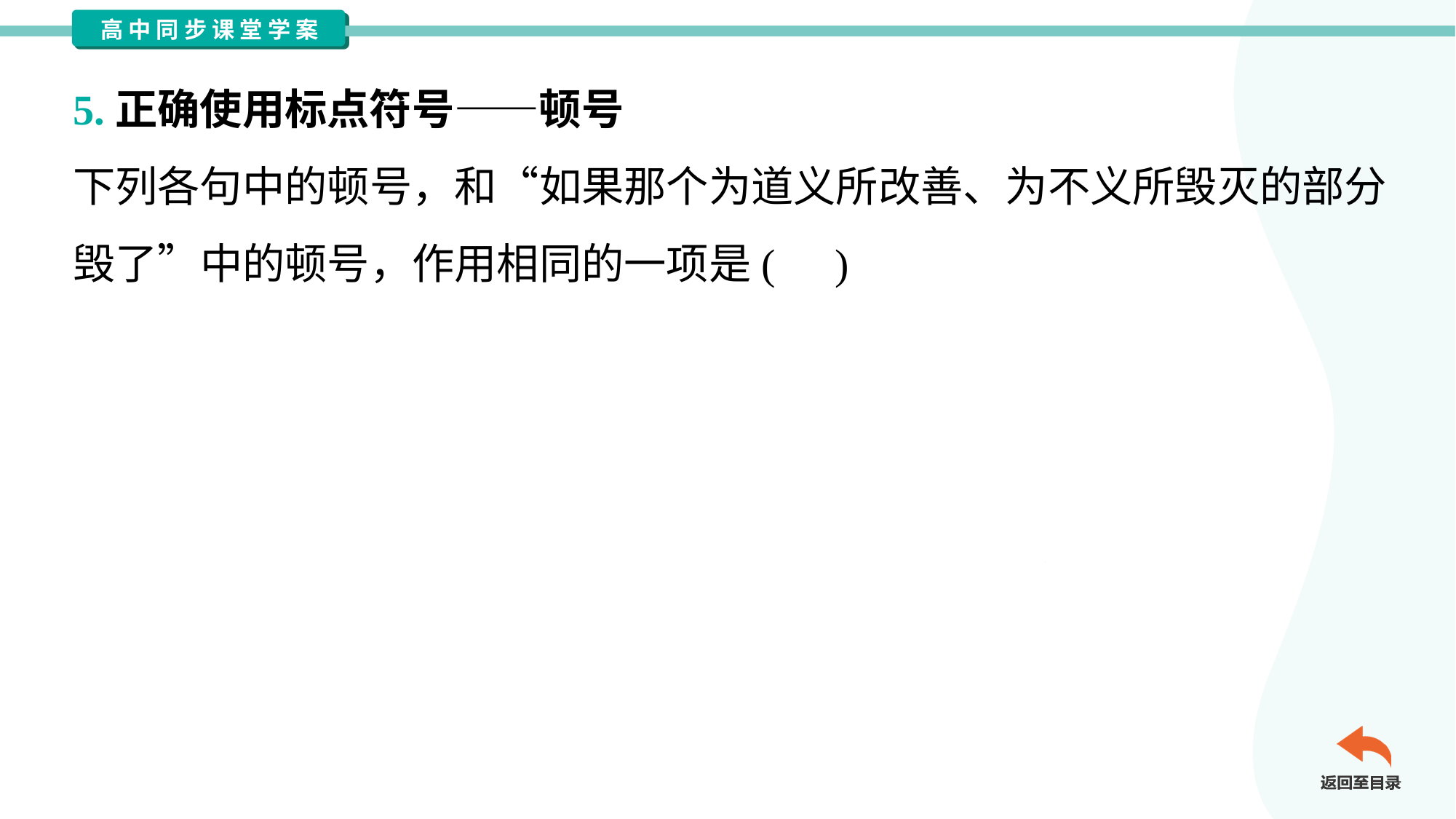

5.正确使用标点符号——顿号
下列各句中的顿号，和“如果那个为道义所改善、为不义所毁灭的部分
毁了”中的顿号，作用相同的一项是(     )